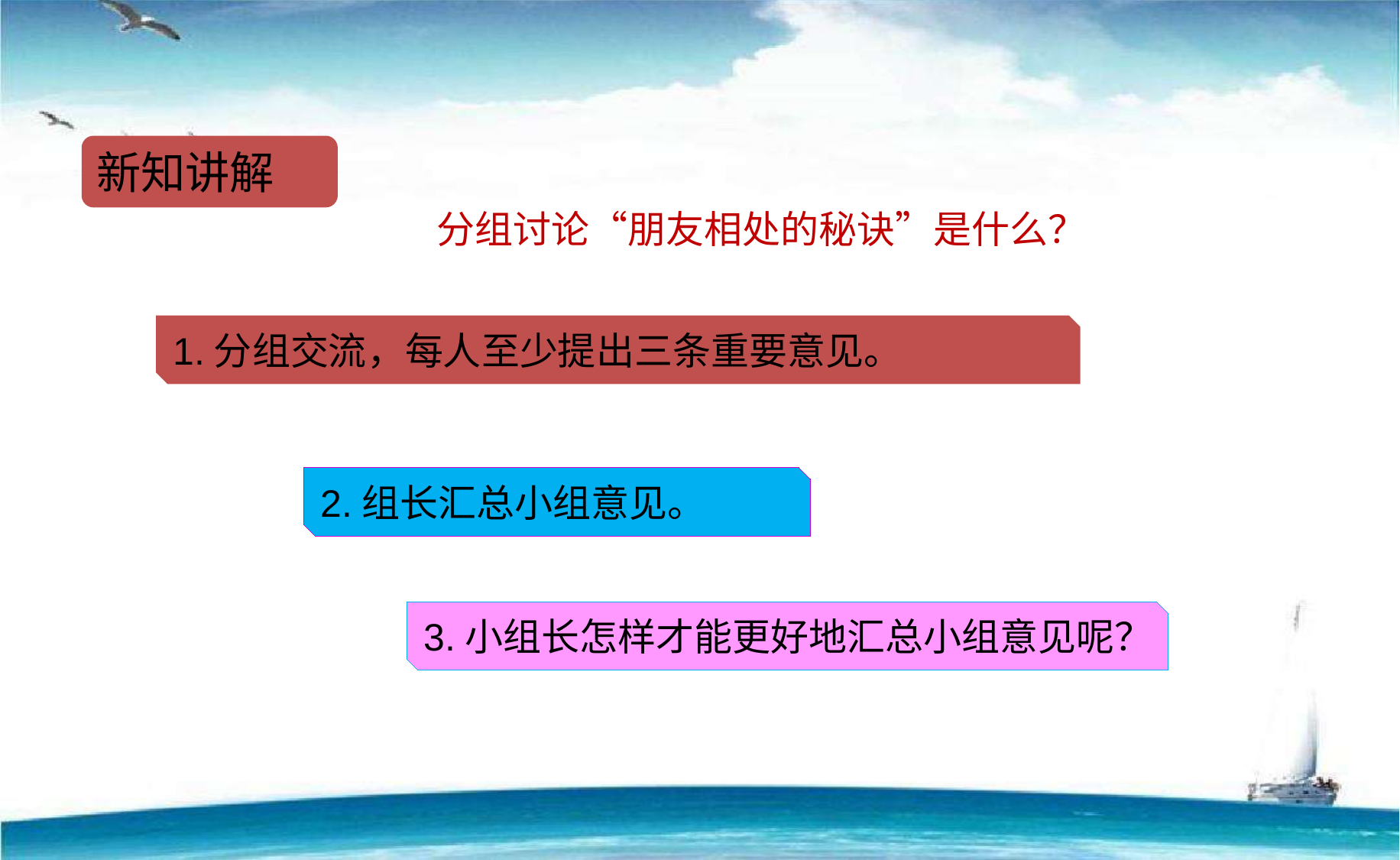

新知讲解
分组讨论“朋友相处的秘诀”是什么？
1.分组交流，每人至少提出三条重要意见。
2.组长汇总小组意见。
3.小组长怎样才能更好地汇总小组意见呢？